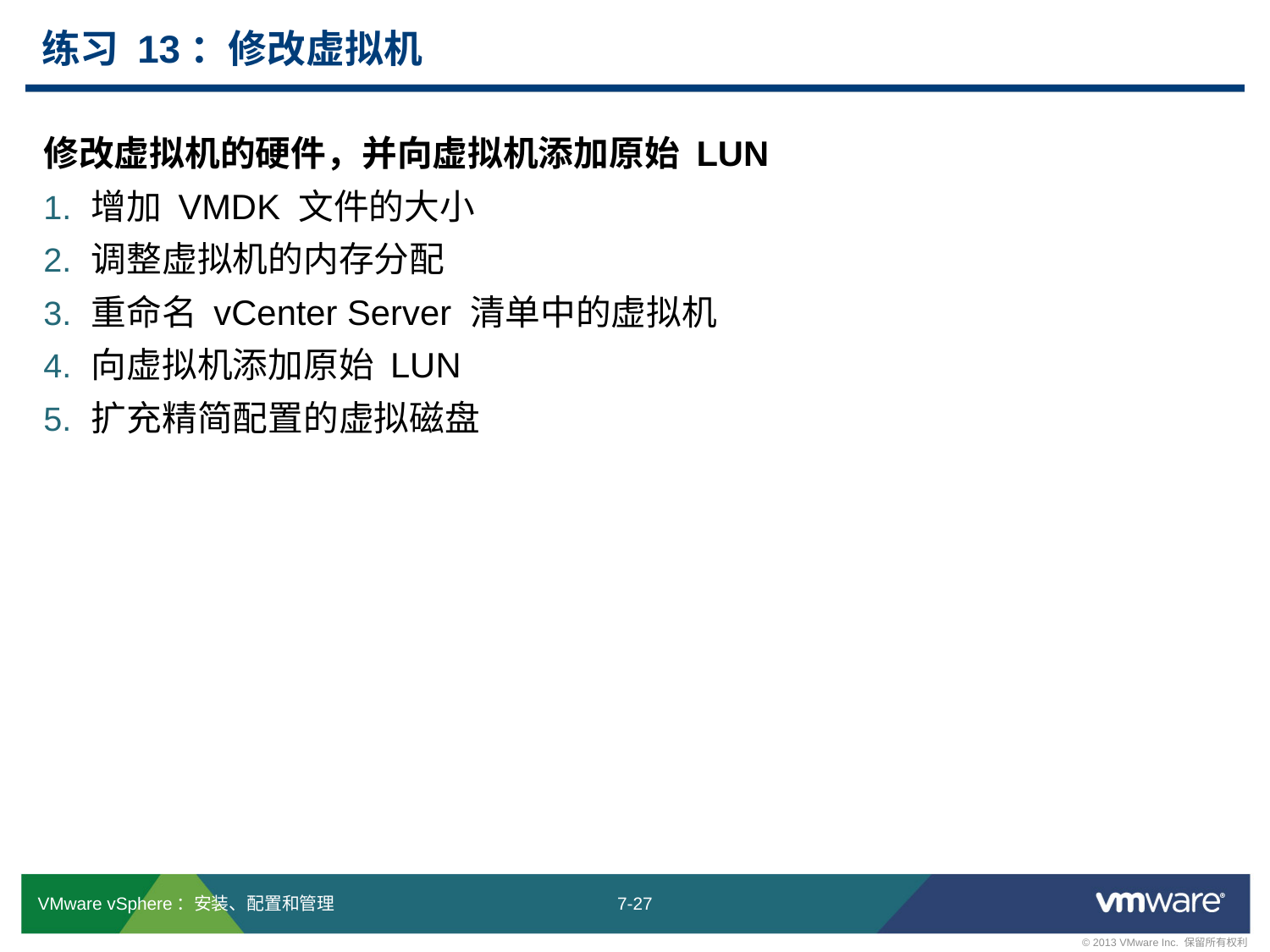

# 练习 13：修改虚拟机
修改虚拟机的硬件，并向虚拟机添加原始 LUN
增加 VMDK 文件的大小
调整虚拟机的内存分配
重命名 vCenter Server 清单中的虚拟机
向虚拟机添加原始 LUN
扩充精简配置的虚拟磁盘